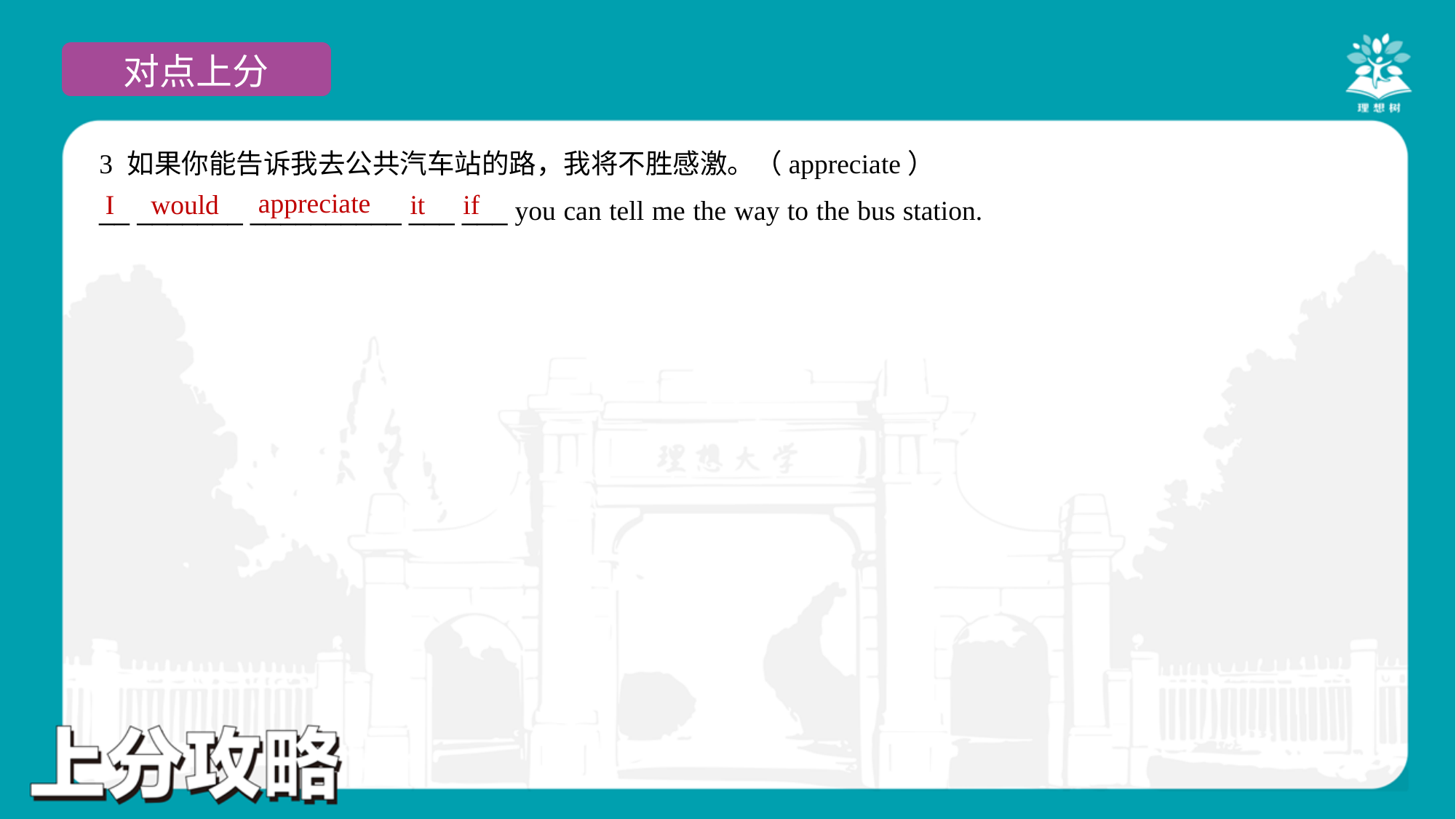

3 如果你能告诉我去公共汽车站的路，我将不胜感激。（appreciate）
__ _______ __________ ___ ___ you can tell me the way to the bus station.
appreciate
I
would
it
if